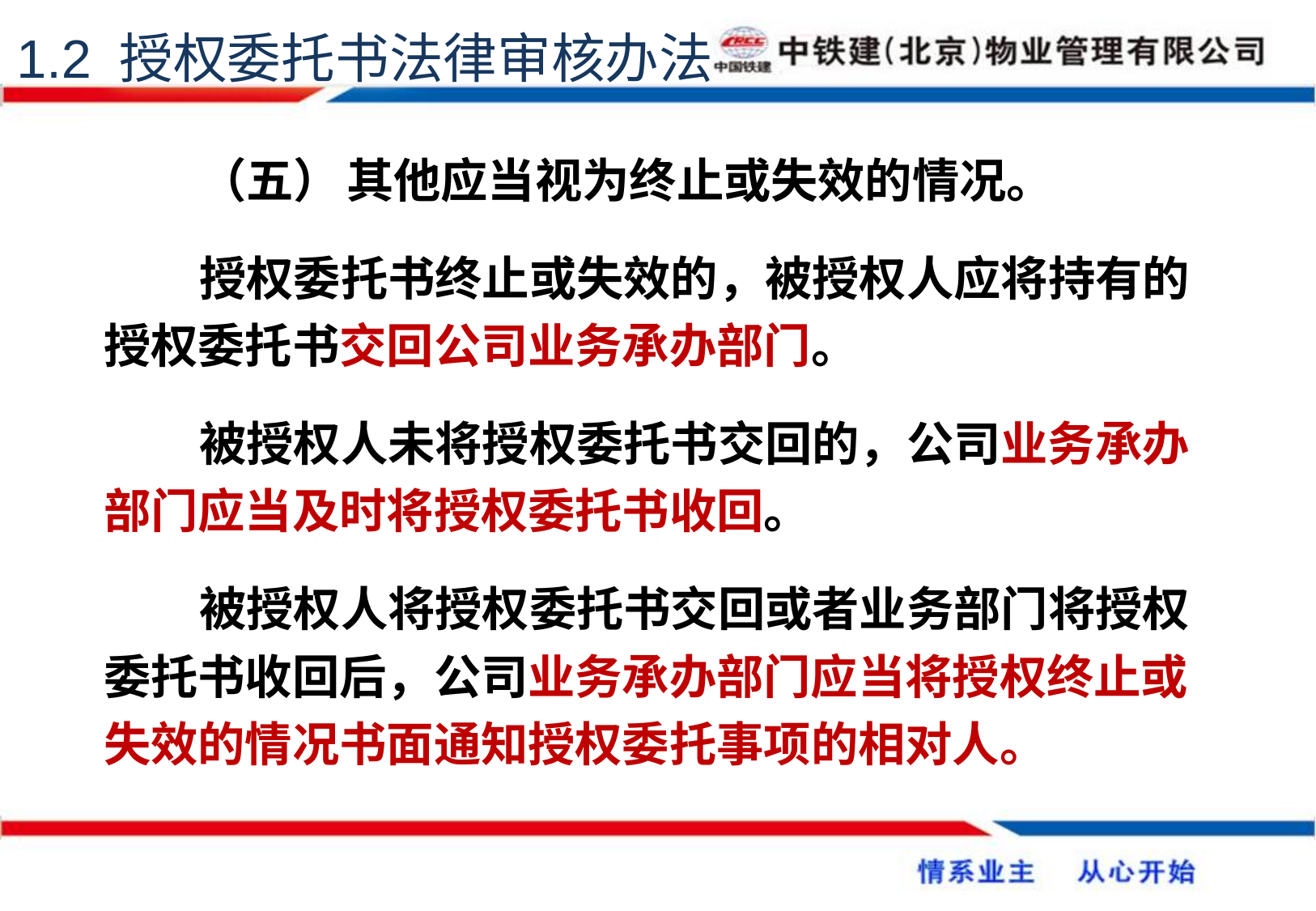

1.2 授权委托书法律审核办法
（五）	其他应当视为终止或失效的情况。
授权委托书终止或失效的，被授权人应将持有的授权委托书交回公司业务承办部门。
被授权人未将授权委托书交回的，公司业务承办部门应当及时将授权委托书收回。
被授权人将授权委托书交回或者业务部门将授权委托书收回后，公司业务承办部门应当将授权终止或失效的情况书面通知授权委托事项的相对人。

34